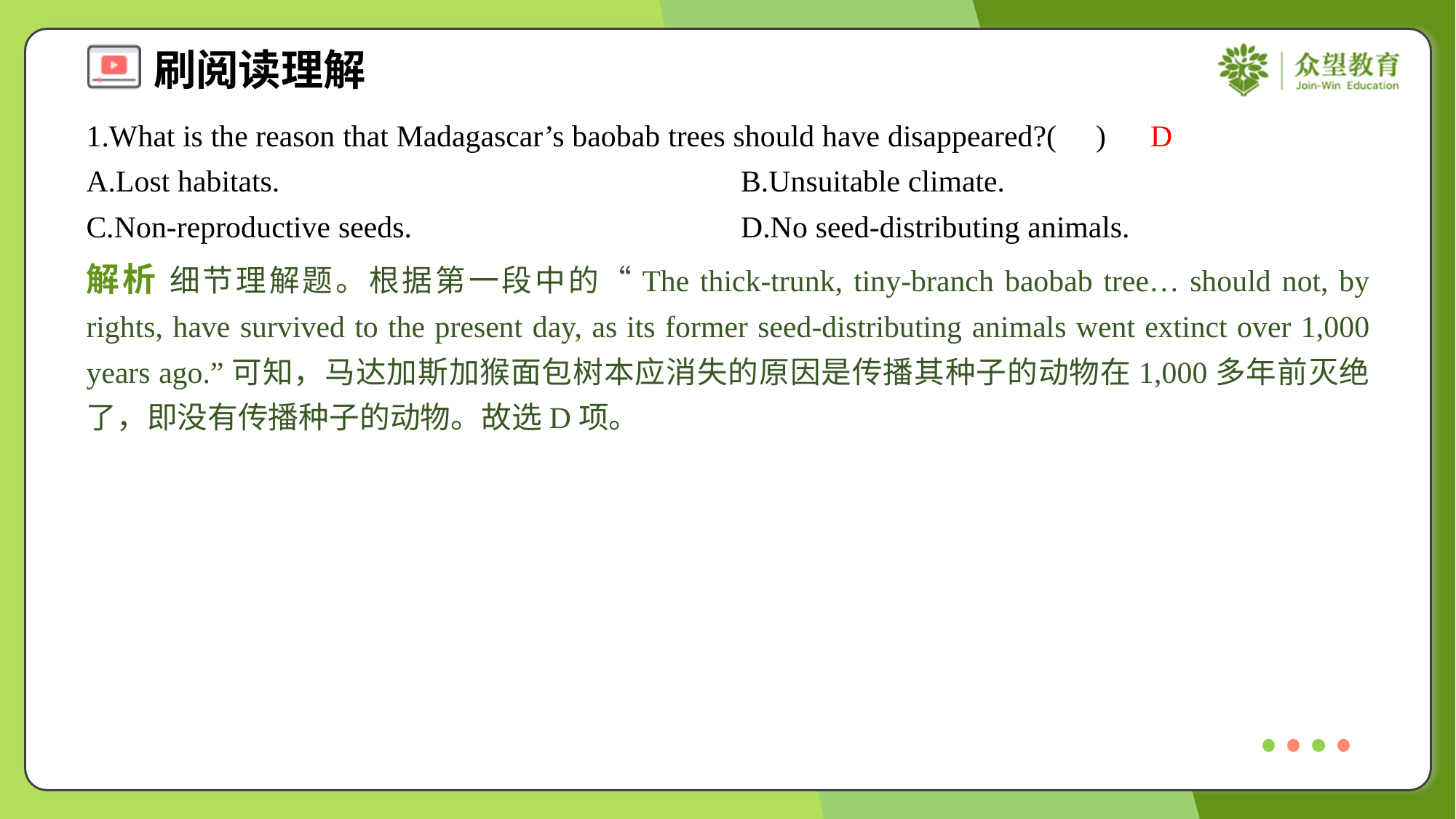

1.What is the reason that Madagascar’s baobab trees should have disappeared?(     )
D
A.Lost habitats.	B.Unsuitable climate.
C.Non-reproductive seeds.	D.No seed-distributing animals.
解析 细节理解题。根据第一段中的“The thick-trunk, tiny-branch baobab tree… should not, by rights, have survived to the present day, as its former seed-distributing animals went extinct over 1,000 years ago.”可知，马达加斯加猴面包树本应消失的原因是传播其种子的动物在1,000多年前灭绝了，即没有传播种子的动物。故选D项。